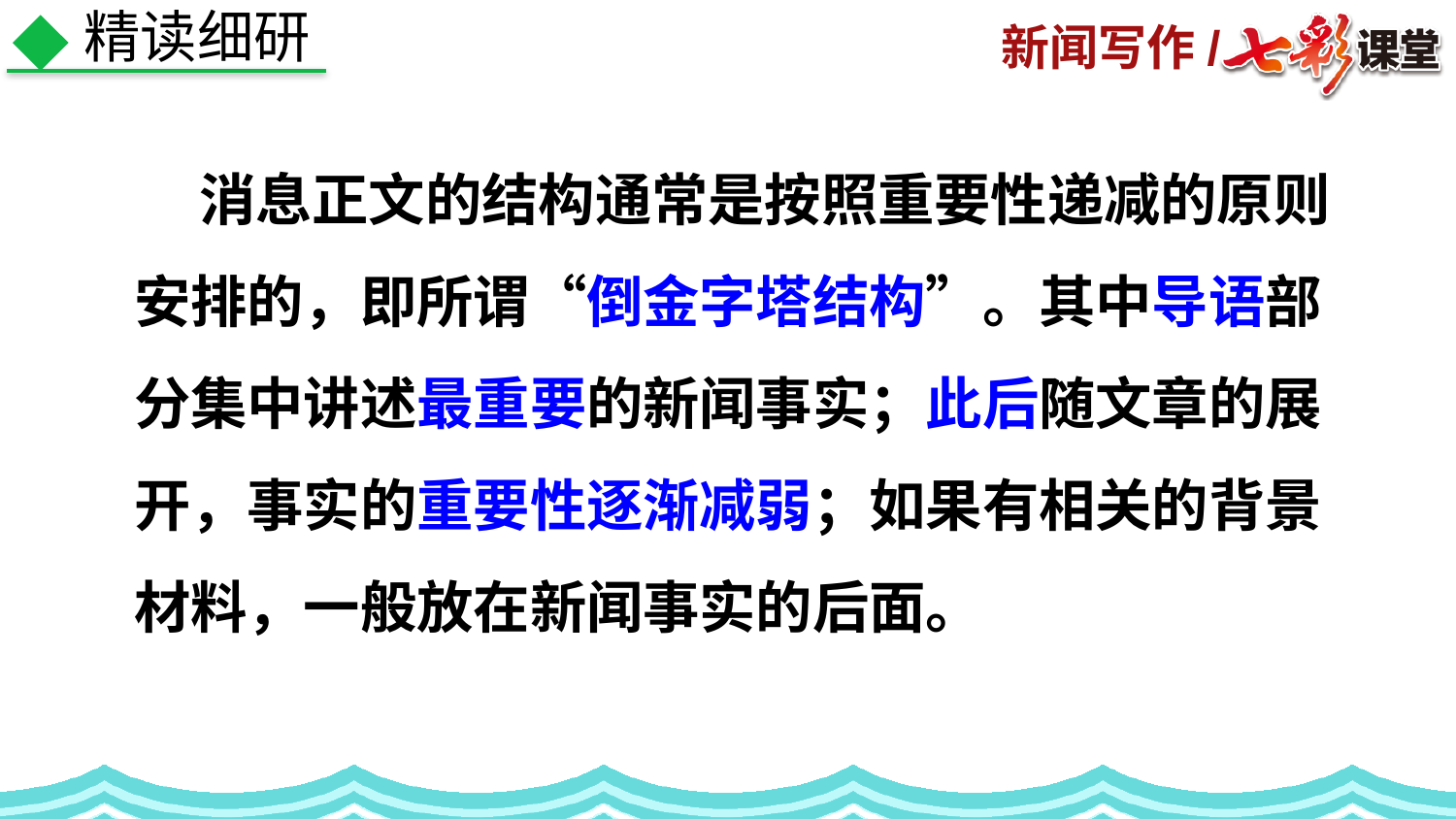

精读细研

    消息正文的结构通常是按照重要性递减的原则安排的，即所谓“倒金字塔结构”。其中导语部分集中讲述最重要的新闻事实；此后随文章的展开，事实的重要性逐渐减弱；如果有相关的背景材料，一般放在新闻事实的后面。